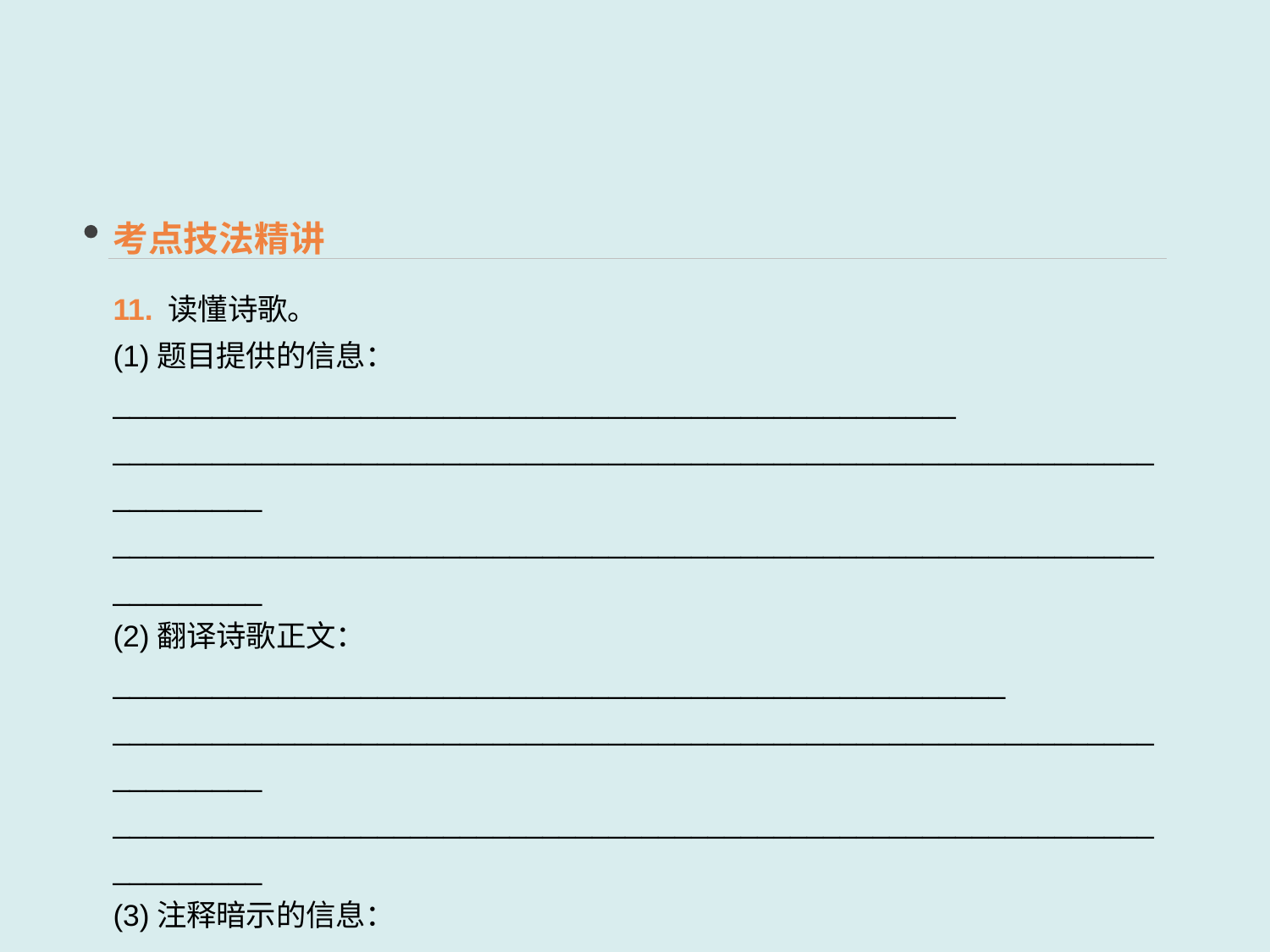

考点技法精讲

11. 读懂诗歌。
(1)题目提供的信息：___________________________________________________
________________________________________________________________________
________________________________________________________________________
(2)翻译诗歌正文：______________________________________________________
________________________________________________________________________
________________________________________________________________________
(3)注释暗示的信息：___________________________________________________
________________________________________________________________________
________________________________________________________________________